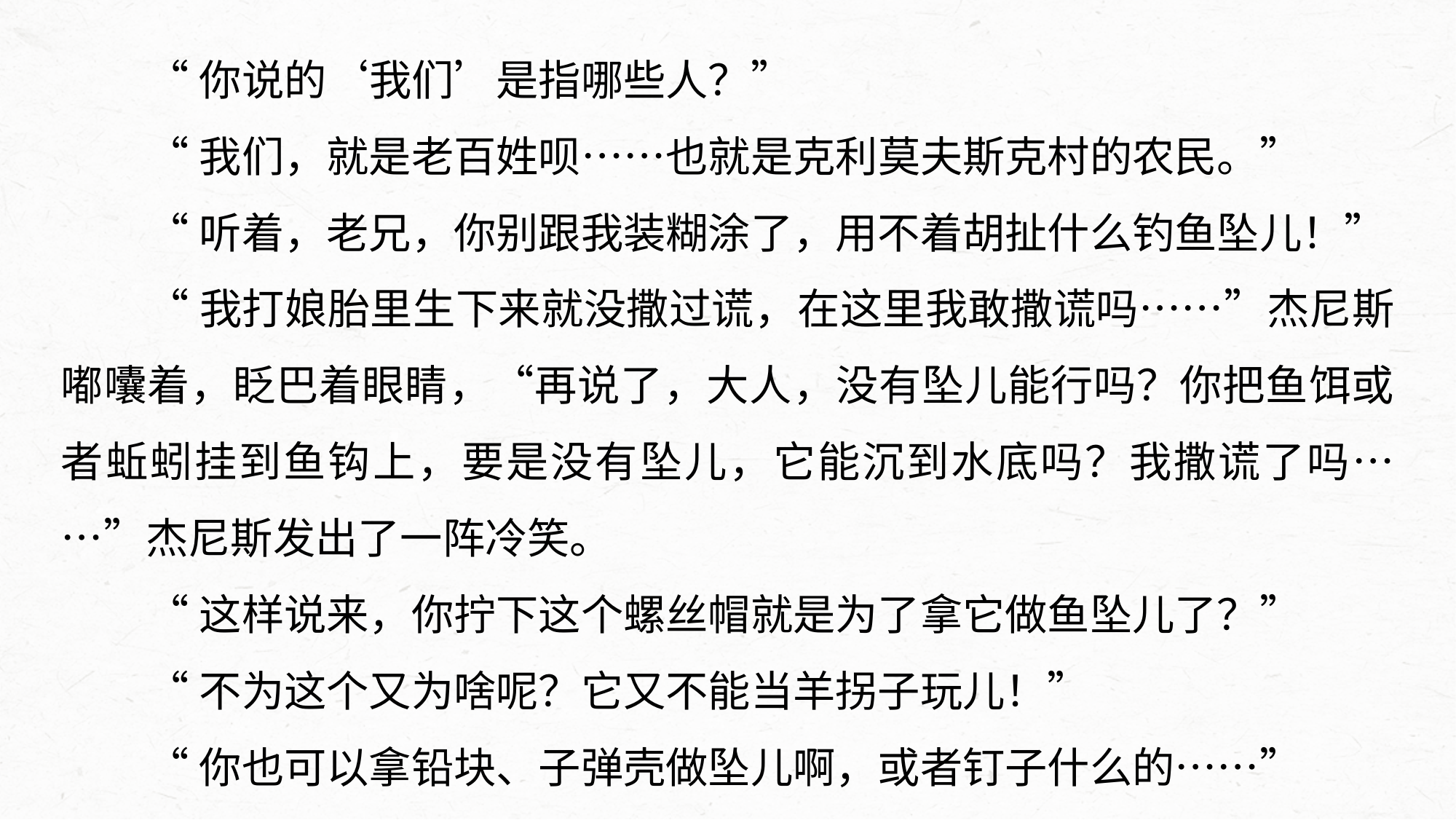

“你说的‘我们’是指哪些人？”
“我们，就是老百姓呗……也就是克利莫夫斯克村的农民。”
“听着，老兄，你别跟我装糊涂了，用不着胡扯什么钓鱼坠儿！”
“我打娘胎里生下来就没撒过谎，在这里我敢撒谎吗……”杰尼斯嘟囔着，眨巴着眼睛，“再说了，大人，没有坠儿能行吗？你把鱼饵或者蚯蚓挂到鱼钩上，要是没有坠儿，它能沉到水底吗？我撒谎了吗……”杰尼斯发出了一阵冷笑。
“这样说来，你拧下这个螺丝帽就是为了拿它做鱼坠儿了？”
“不为这个又为啥呢？它又不能当羊拐子玩儿！”
“你也可以拿铅块、子弹壳做坠儿啊，或者钉子什么的……”